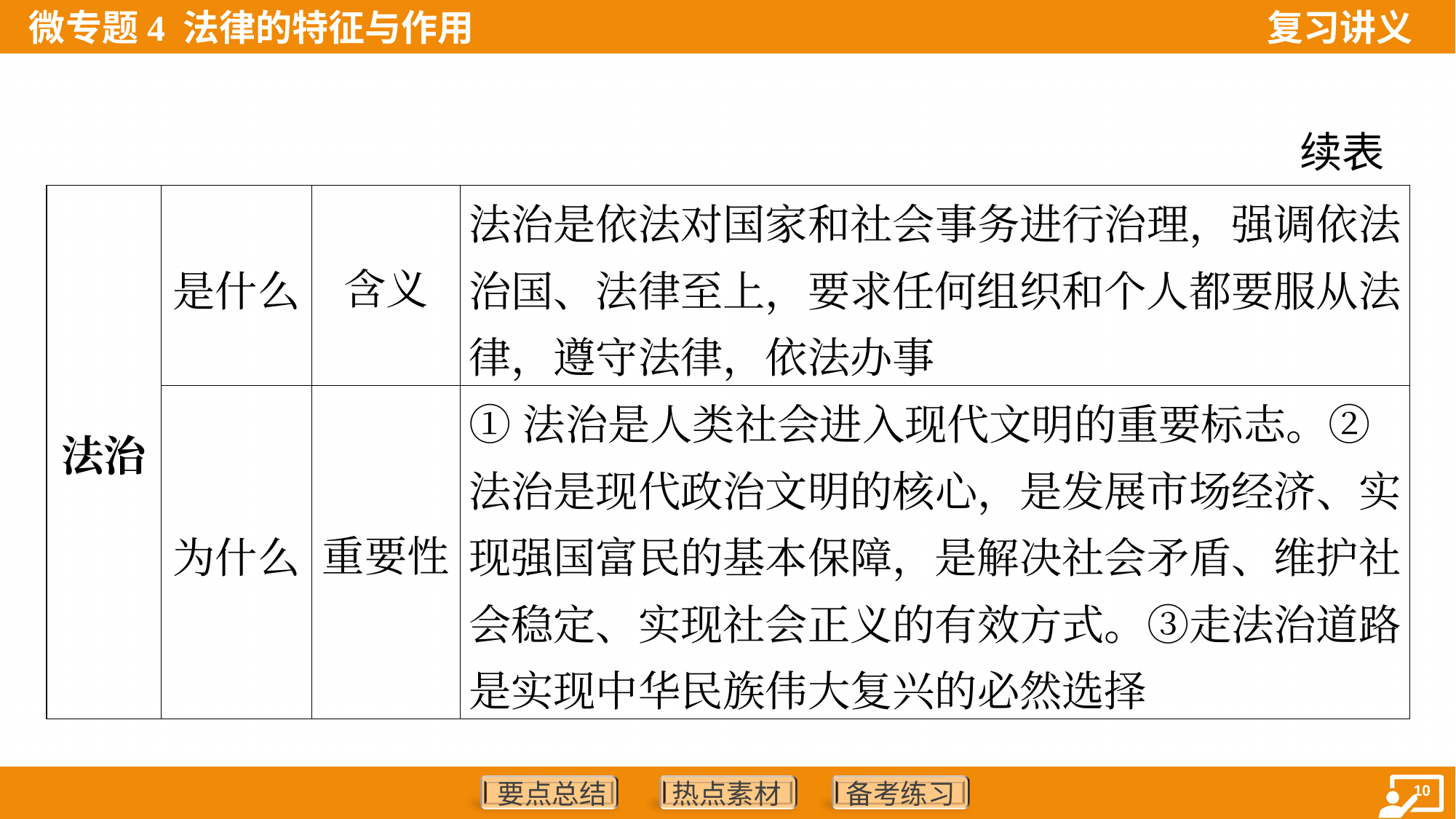

续表
| 法治 | 是什么 | 含义 | 法治是依法对国家和社会事务进行治理，强调依法治国、法律至上，要求任何组织和个人都要服从法律，遵守法律，依法办事 |
| --- | --- | --- | --- |
|  | 为什么 | 重要性 | ①法治是人类社会进入现代文明的重要标志。②法治是现代政治文明的核心，是发展市场经济、实现强国富民的基本保障，是解决社会矛盾、维护社会稳定、实现社会正义的有效方式。③走法治道路是实现中华民族伟大复兴的必然选择 |